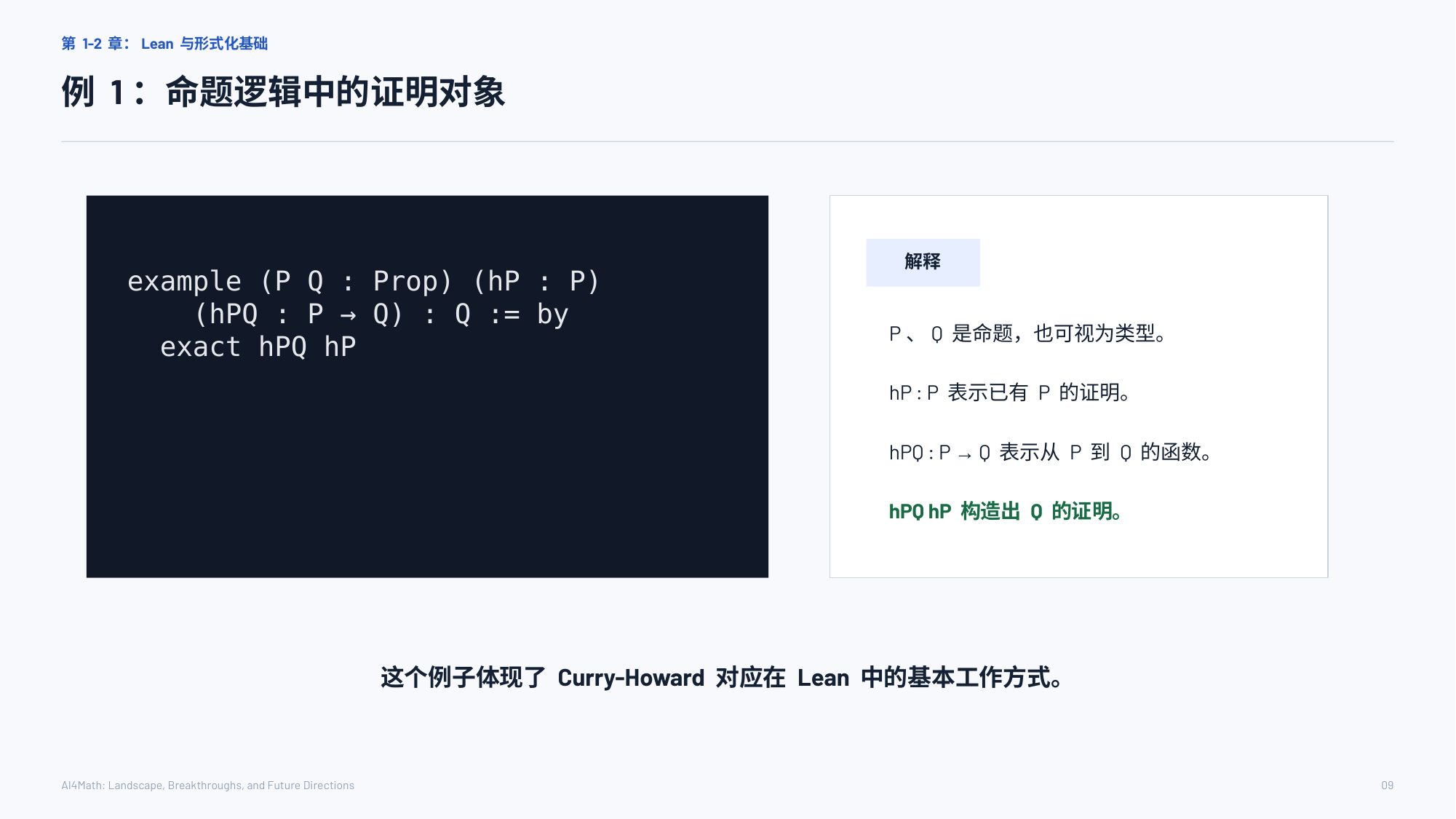

第 1-2 章：Lean 与形式化基础
例 1：命题逻辑中的证明对象

解释
example (P Q : Prop) (hP : P)
    (hPQ : P → Q) : Q := by
  exact hPQ hP
P、Q 是命题，也可视为类型。
hP : P 表示已有 P 的证明。
hPQ : P → Q 表示从 P 到 Q 的函数。
hPQ hP 构造出 Q 的证明。
这个例子体现了 Curry-Howard 对应在 Lean 中的基本工作方式。
AI4Math: Landscape, Breakthroughs, and Future Directions
09